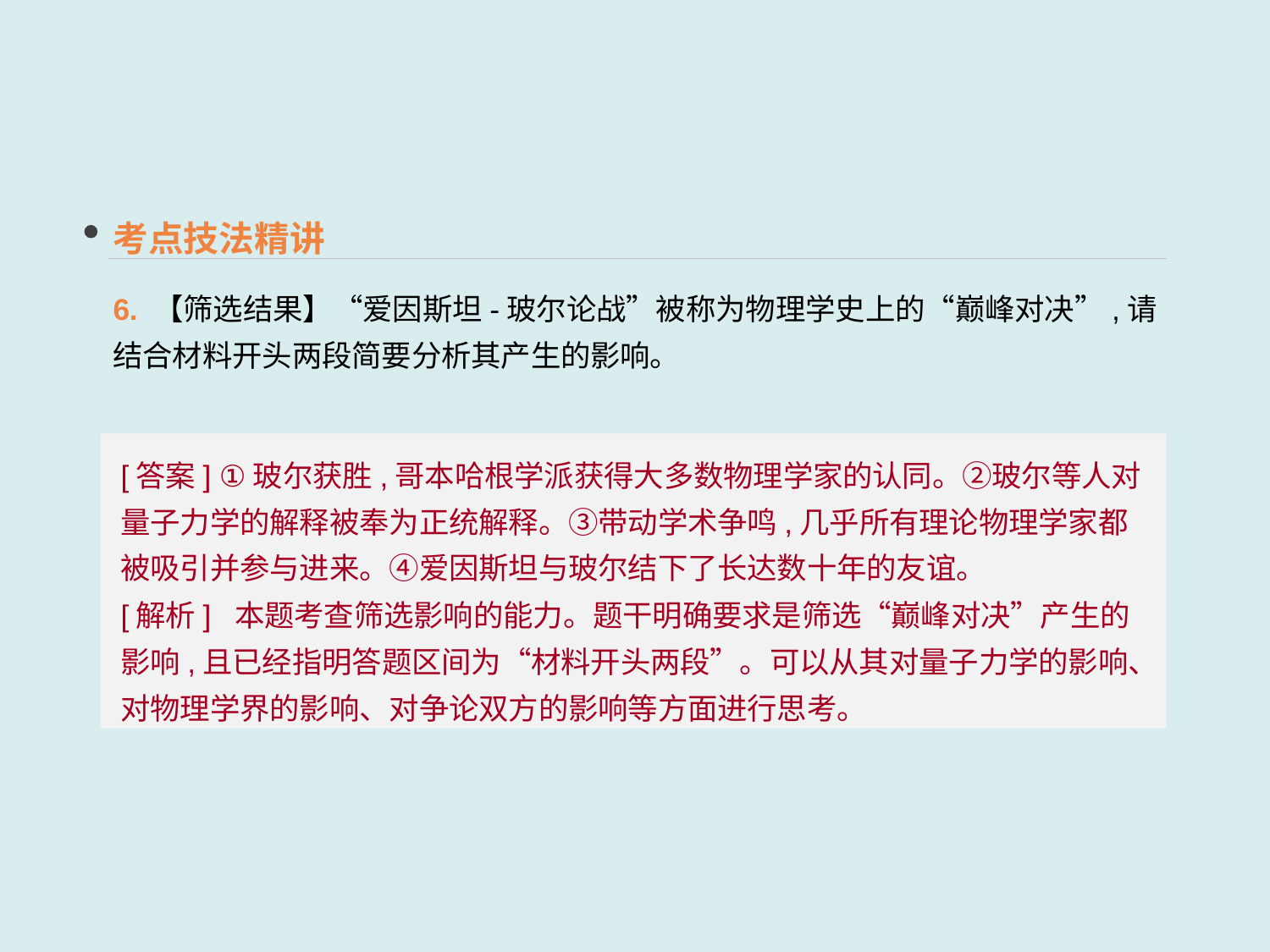

考点技法精讲

6. 【筛选结果】“爱因斯坦-玻尔论战”被称为物理学史上的“巅峰对决”,请结合材料开头两段简要分析其产生的影响。

[答案] ①玻尔获胜,哥本哈根学派获得大多数物理学家的认同。②玻尔等人对量子力学的解释被奉为正统解释。③带动学术争鸣,几乎所有理论物理学家都被吸引并参与进来。④爱因斯坦与玻尔结下了长达数十年的友谊。
[解析]  本题考查筛选影响的能力。题干明确要求是筛选“巅峰对决”产生的影响,且已经指明答题区间为“材料开头两段”。可以从其对量子力学的影响、对物理学界的影响、对争论双方的影响等方面进行思考。